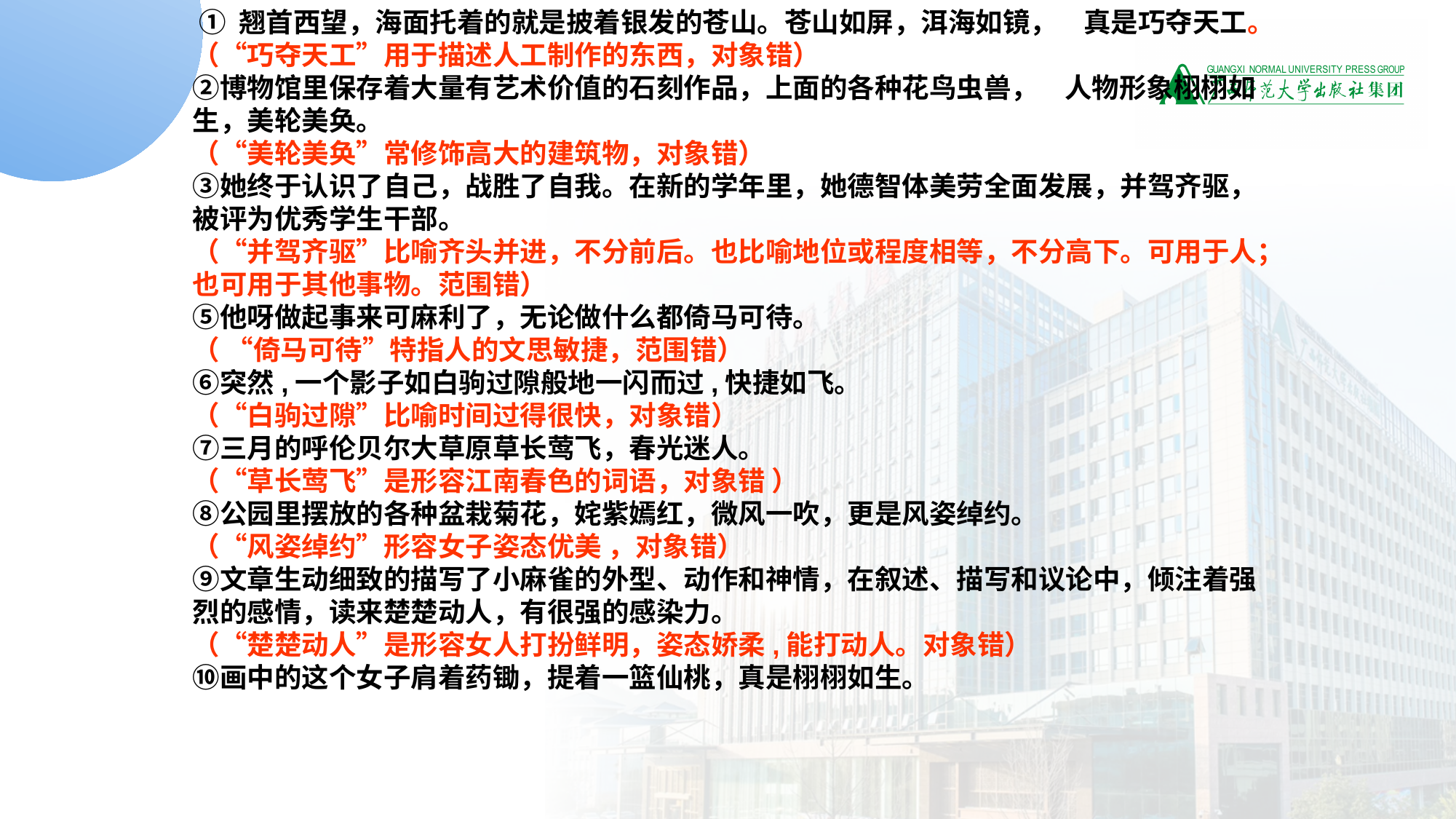

① 翘首西望，海面托着的就是披着银发的苍山。苍山如屏，洱海如镜，真是巧夺天工。
（“巧夺天工”用于描述人工制作的东西，对象错）
②博物馆里保存着大量有艺术价值的石刻作品，上面的各种花鸟虫兽，人物形象栩栩如生，美轮美奂。
（“美轮美奂”常修饰高大的建筑物，对象错）
③她终于认识了自己，战胜了自我。在新的学年里，她德智体美劳全面发展，并驾齐驱，被评为优秀学生干部。
（“并驾齐驱”比喻齐头并进，不分前后。也比喻地位或程度相等，不分高下。可用于人；也可用于其他事物。范围错）
⑤他呀做起事来可麻利了，无论做什么都倚马可待。
（ “倚马可待”特指人的文思敏捷，范围错）
⑥突然,一个影子如白驹过隙般地一闪而过,快捷如飞。
（“白驹过隙”比喻时间过得很快，对象错）
⑦三月的呼伦贝尔大草原草长莺飞，春光迷人。
（“草长莺飞”是形容江南春色的词语，对象错 ）
⑧公园里摆放的各种盆栽菊花，姹紫嫣红，微风一吹，更是风姿绰约。
（“风姿绰约”形容女子姿态优美 ，对象错）
⑨文章生动细致的描写了小麻雀的外型、动作和神情，在叙述、描写和议论中，倾注着强烈的感情，读来楚楚动人，有很强的感染力。
（“楚楚动人”是形容女人打扮鲜明，姿态娇柔,能打动人。对象错）
⑩画中的这个女子肩着药锄，提着一篮仙桃，真是栩栩如生。